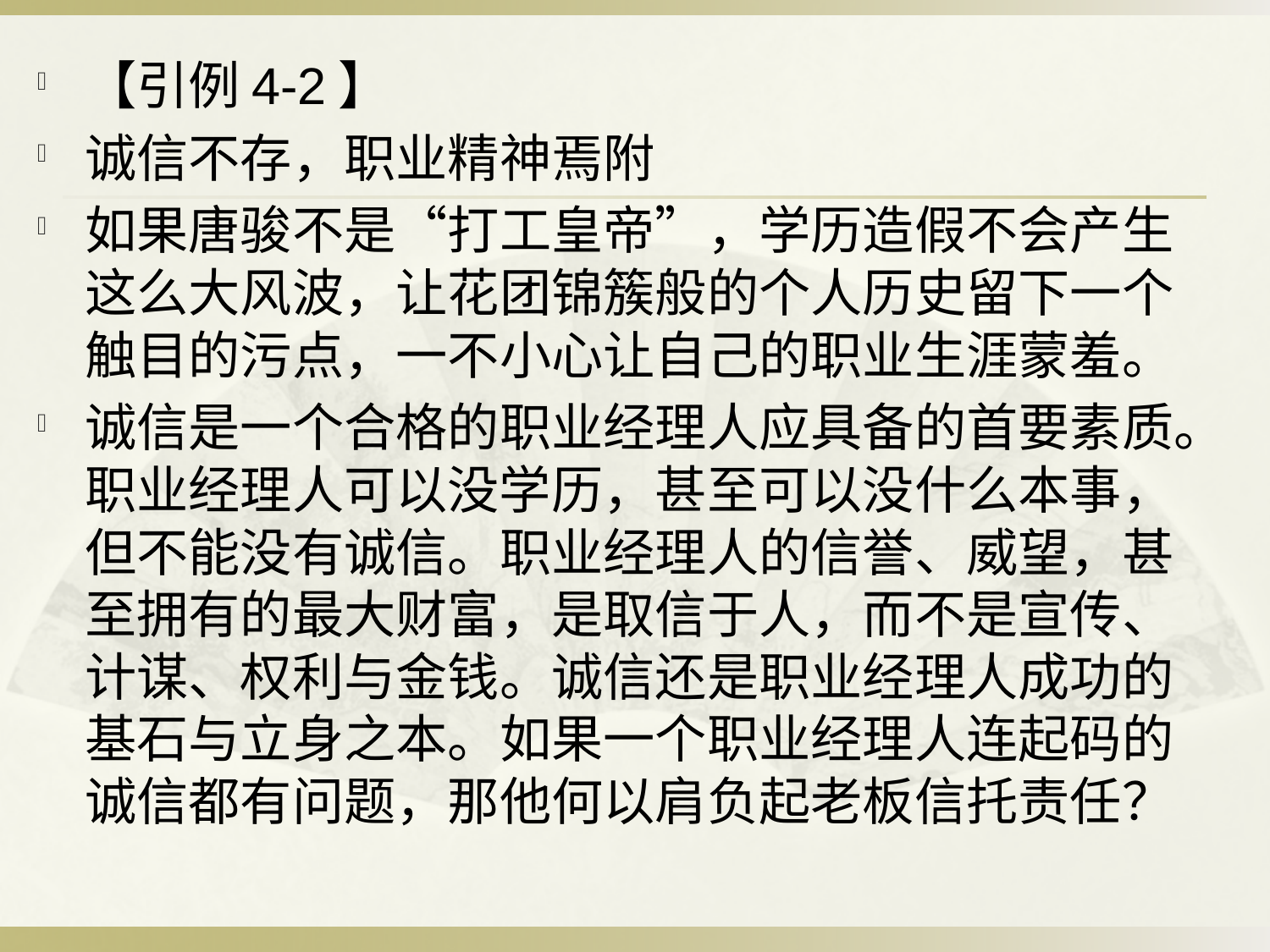

【引例4-2】
诚信不存，职业精神焉附
如果唐骏不是“打工皇帝”，学历造假不会产生这么大风波，让花团锦簇般的个人历史留下一个触目的污点，一不小心让自己的职业生涯蒙羞。
诚信是一个合格的职业经理人应具备的首要素质。职业经理人可以没学历，甚至可以没什么本事，但不能没有诚信。职业经理人的信誉、威望，甚至拥有的最大财富，是取信于人，而不是宣传、计谋、权利与金钱。诚信还是职业经理人成功的基石与立身之本。如果一个职业经理人连起码的诚信都有问题，那他何以肩负起老板信托责任？